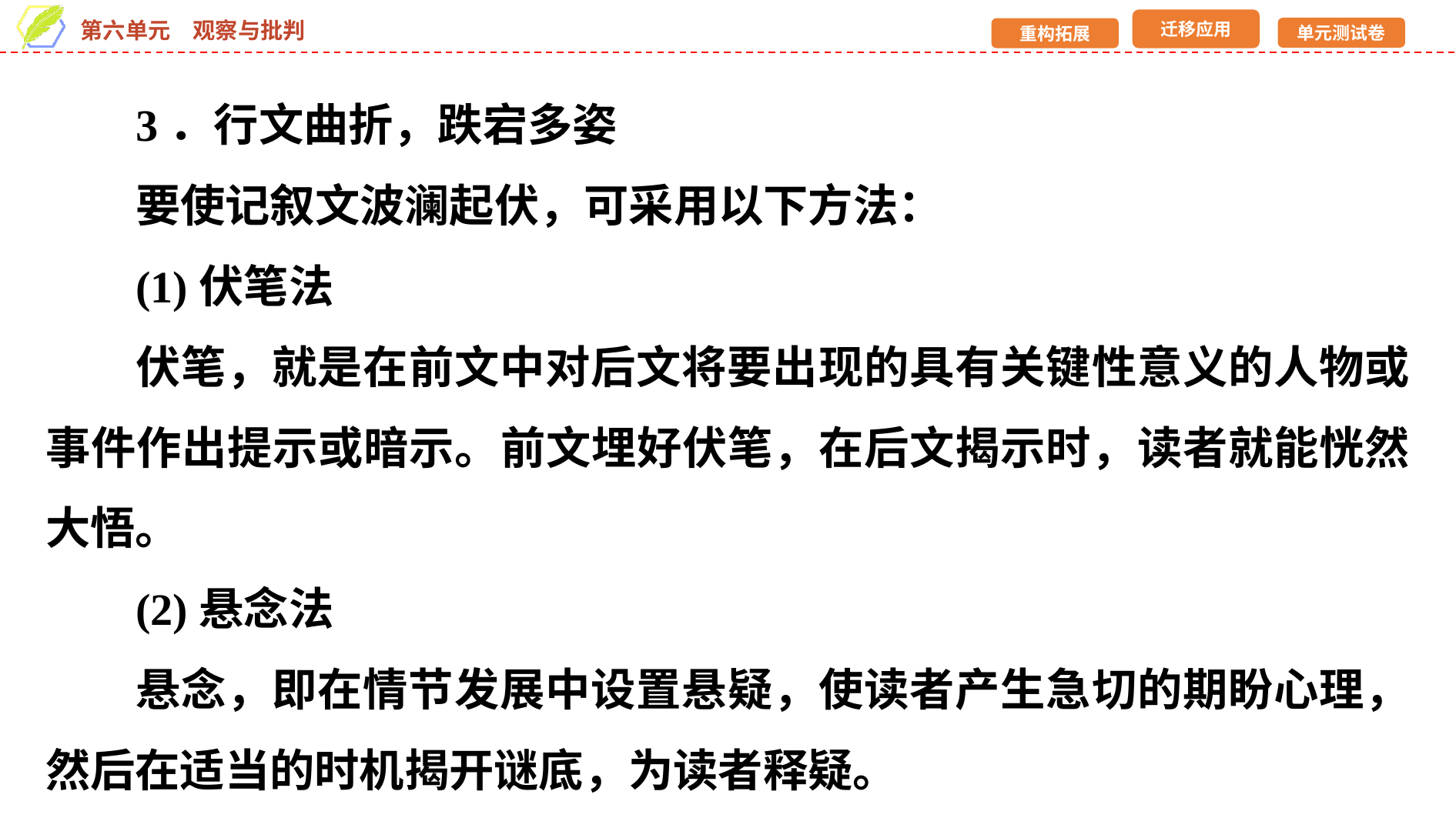

3．行文曲折，跌宕多姿
要使记叙文波澜起伏，可采用以下方法：
(1)伏笔法
伏笔，就是在前文中对后文将要出现的具有关键性意义的人物或事件作出提示或暗示。前文埋好伏笔，在后文揭示时，读者就能恍然大悟。
(2)悬念法
悬念，即在情节发展中设置悬疑，使读者产生急切的期盼心理，然后在适当的时机揭开谜底，为读者释疑。